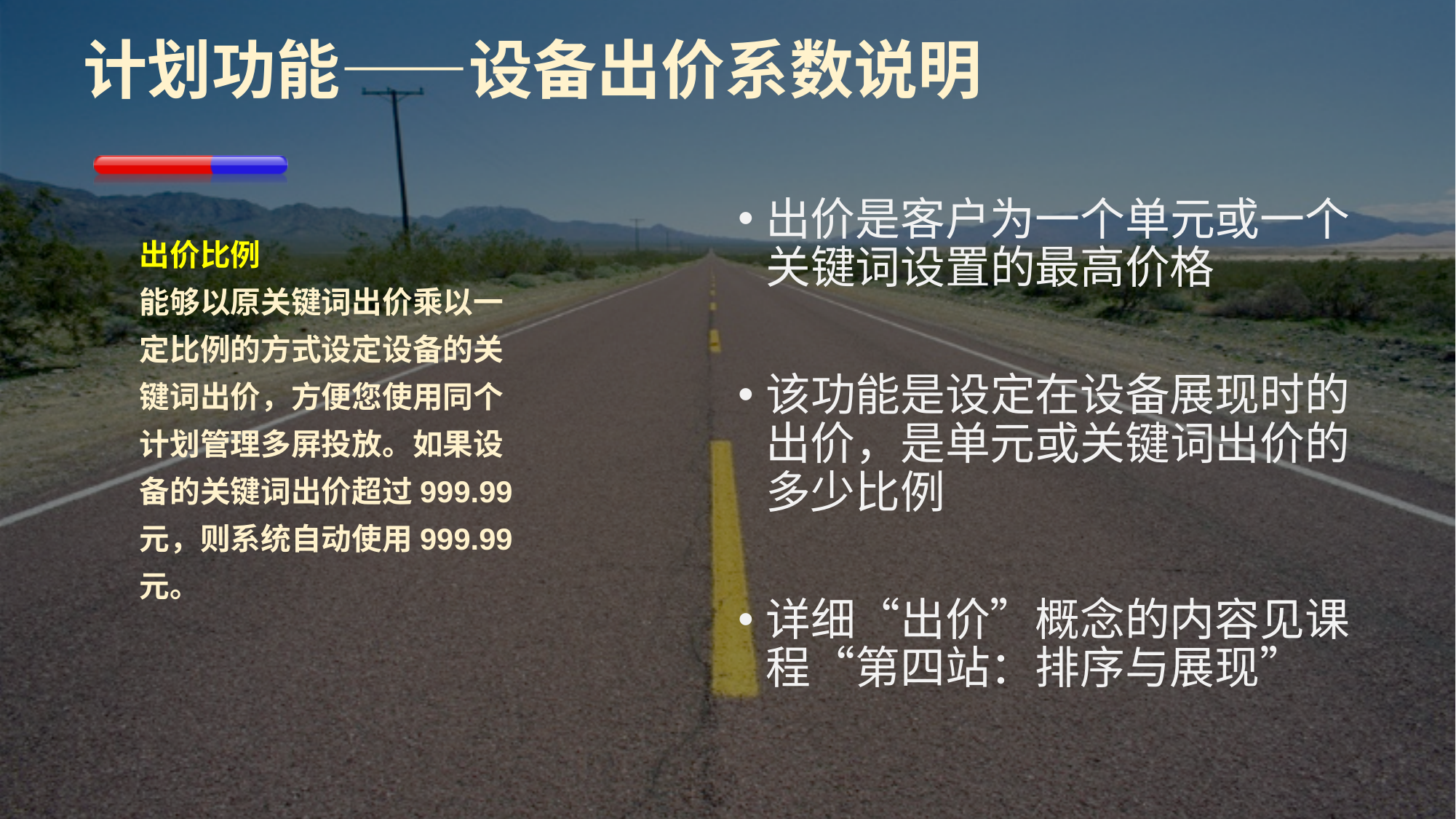

# 计划功能——设备出价系数说明
出价是客户为一个单元或一个关键词设置的最高价格

该功能是设定在设备展现时的出价，是单元或关键词出价的多少比例

详细“出价”概念的内容见课程“第四站：排序与展现”
出价比例
能够以原关键词出价乘以一定比例的方式设定设备的关键词出价，方便您使用同个计划管理多屏投放。如果设备的关键词出价超过999.99元，则系统自动使用999.99元。